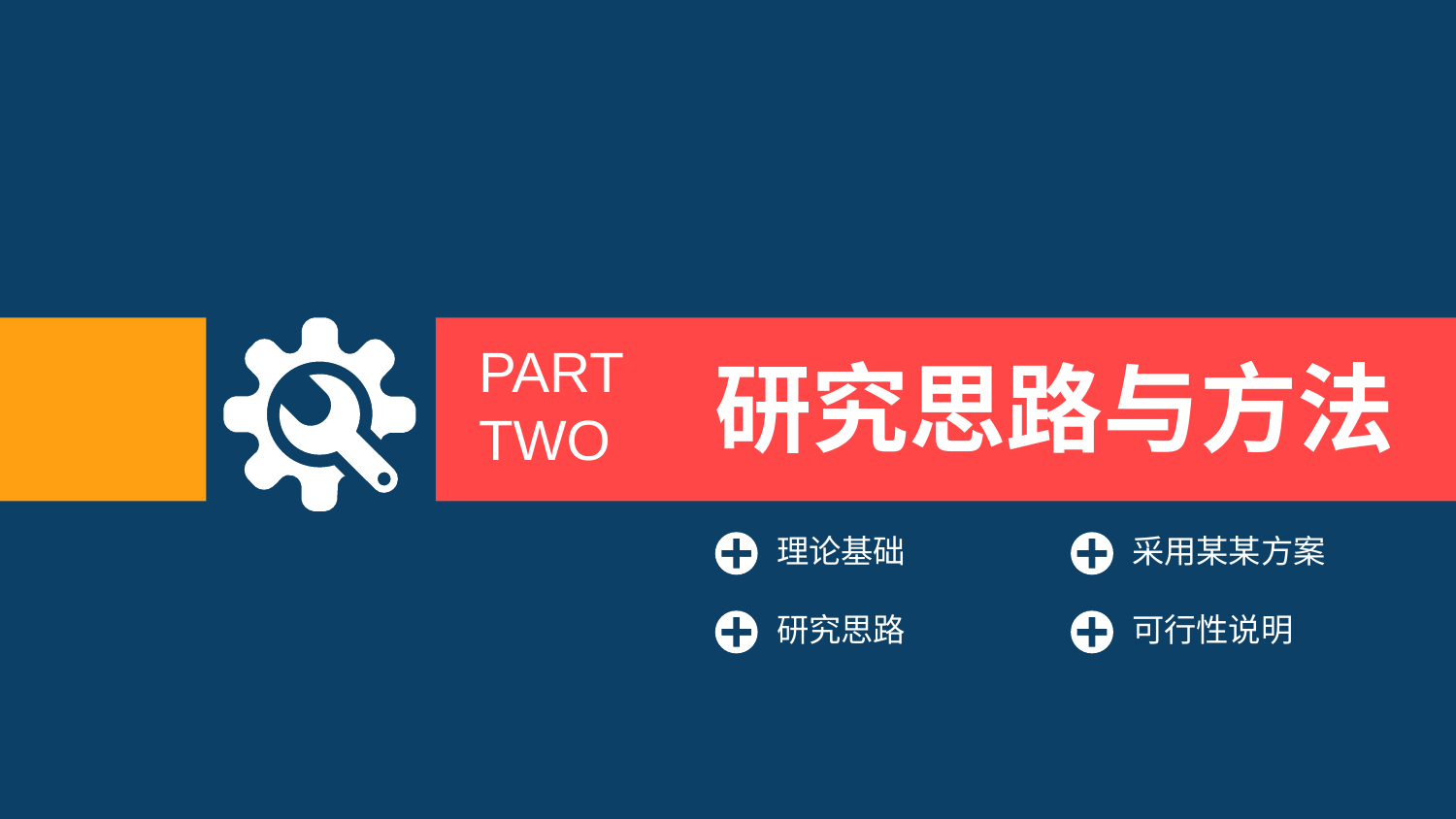

PART TWO
研究思路与方法
理论基础
采用某某方案

研究思路
可行性说明